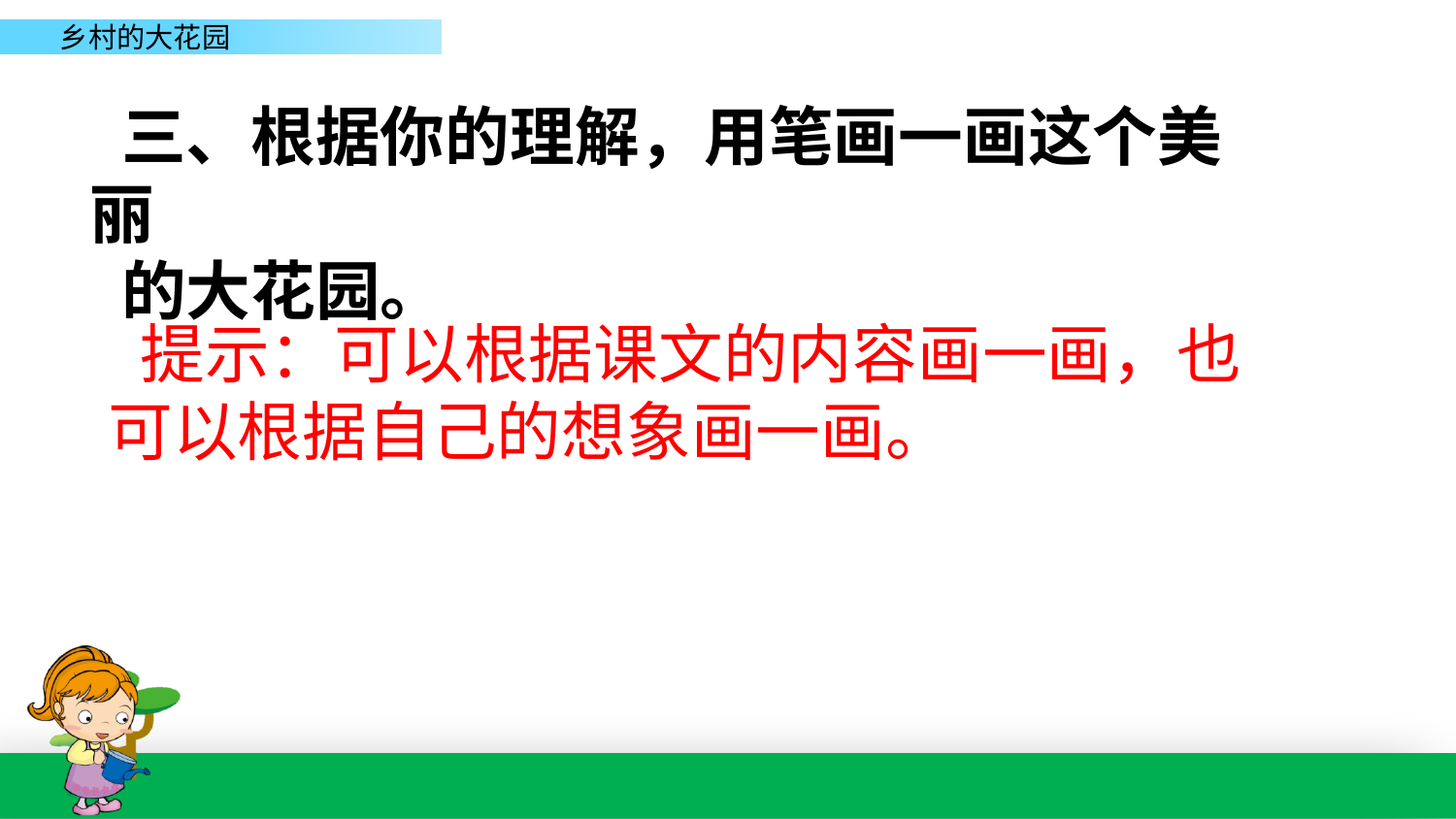

三、根据你的理解，用笔画一画这个美丽
的大花园。
提示：可以根据课文的内容画一画，也可以根据自己的想象画一画。